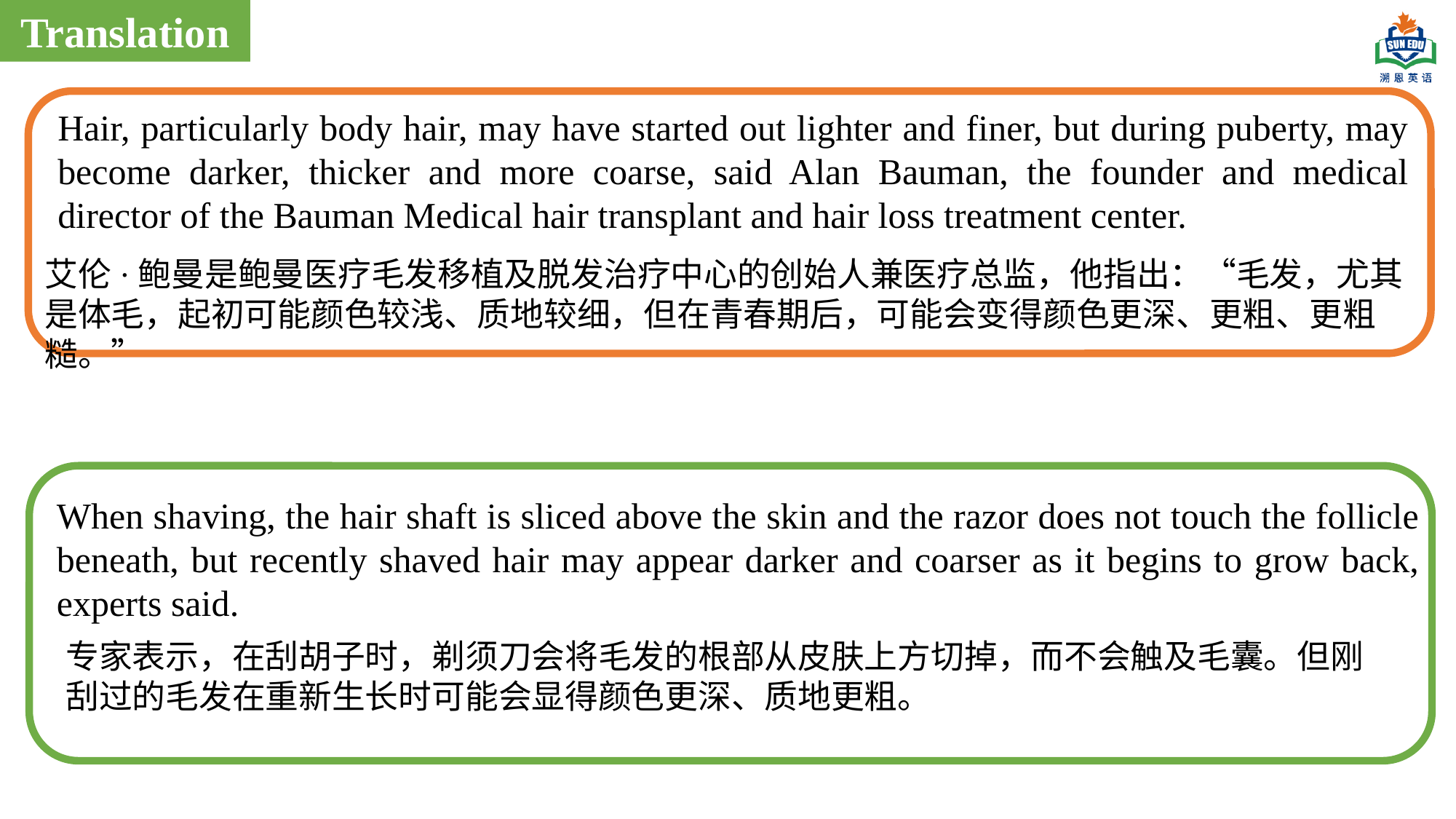

Translation

Hair, particularly body hair, may have started out lighter and finer, but during puberty, may become darker, thicker and more coarse, said Alan Bauman, the founder and medical director of the Bauman Medical hair transplant and hair loss treatment center.
艾伦·鲍曼是鲍曼医疗毛发移植及脱发治疗中心的创始人兼医疗总监，他指出：“毛发，尤其是体毛，起初可能颜色较浅、质地较细，但在青春期后，可能会变得颜色更深、更粗、更粗糙。”

When shaving, the hair shaft is sliced above the skin and the razor does not touch the follicle beneath, but recently shaved hair may appear darker and coarser as it begins to grow back, experts said.
专家表示，在刮胡子时，剃须刀会将毛发的根部从皮肤上方切掉，而不会触及毛囊。但刚刮过的毛发在重新生长时可能会显得颜色更深、质地更粗。